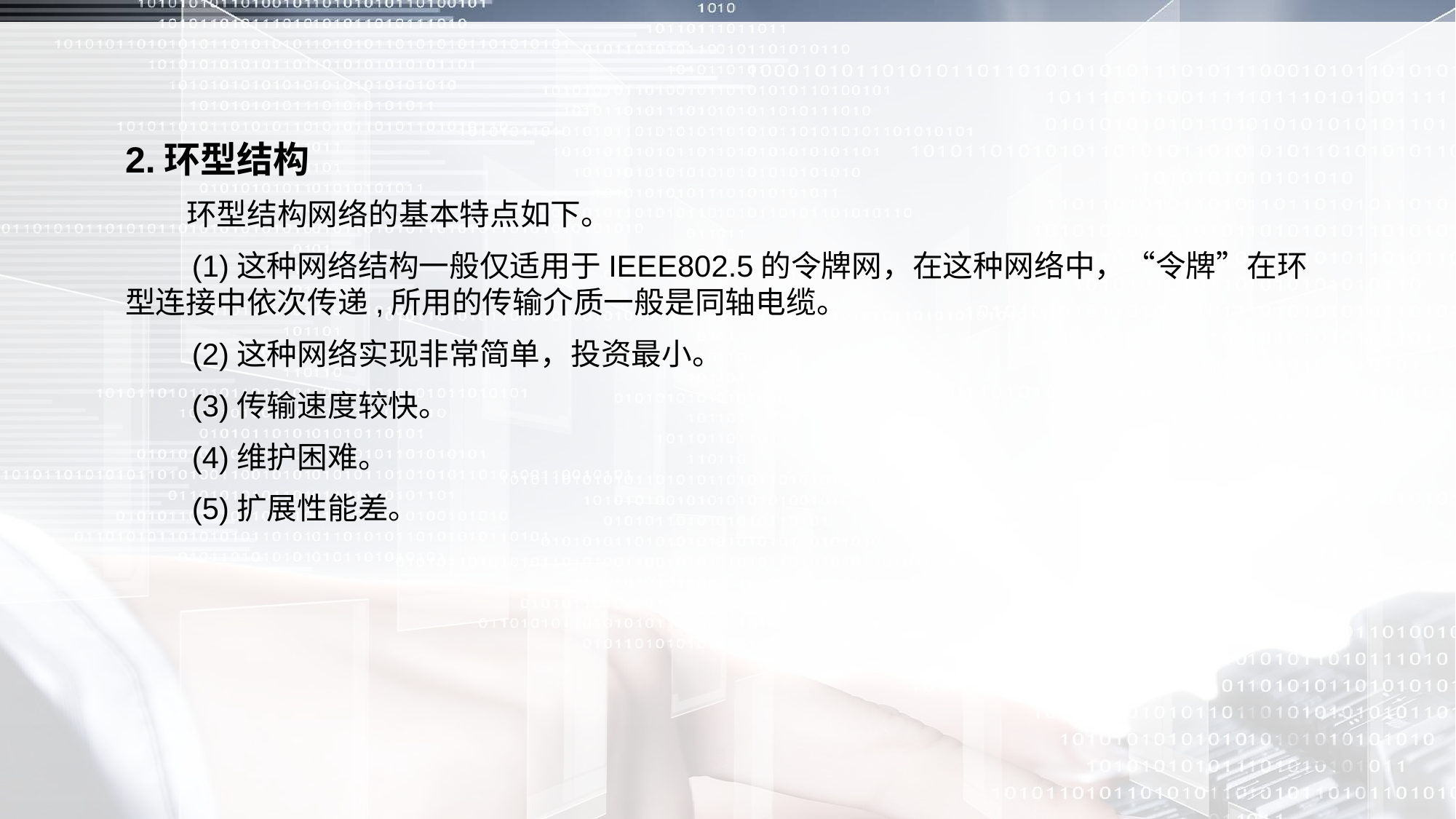

2.环型结构
        环型结构网络的基本特点如下。
        (1)这种网络结构一般仅适用于IEEE802.5的令牌网，在这种网络中，“令牌”在环型连接中依次传递,所用的传输介质一般是同轴电缆。
        (2)这种网络实现非常简单，投资最小。
        (3)传输速度较快。
        (4)维护困难。
        (5)扩展性能差。